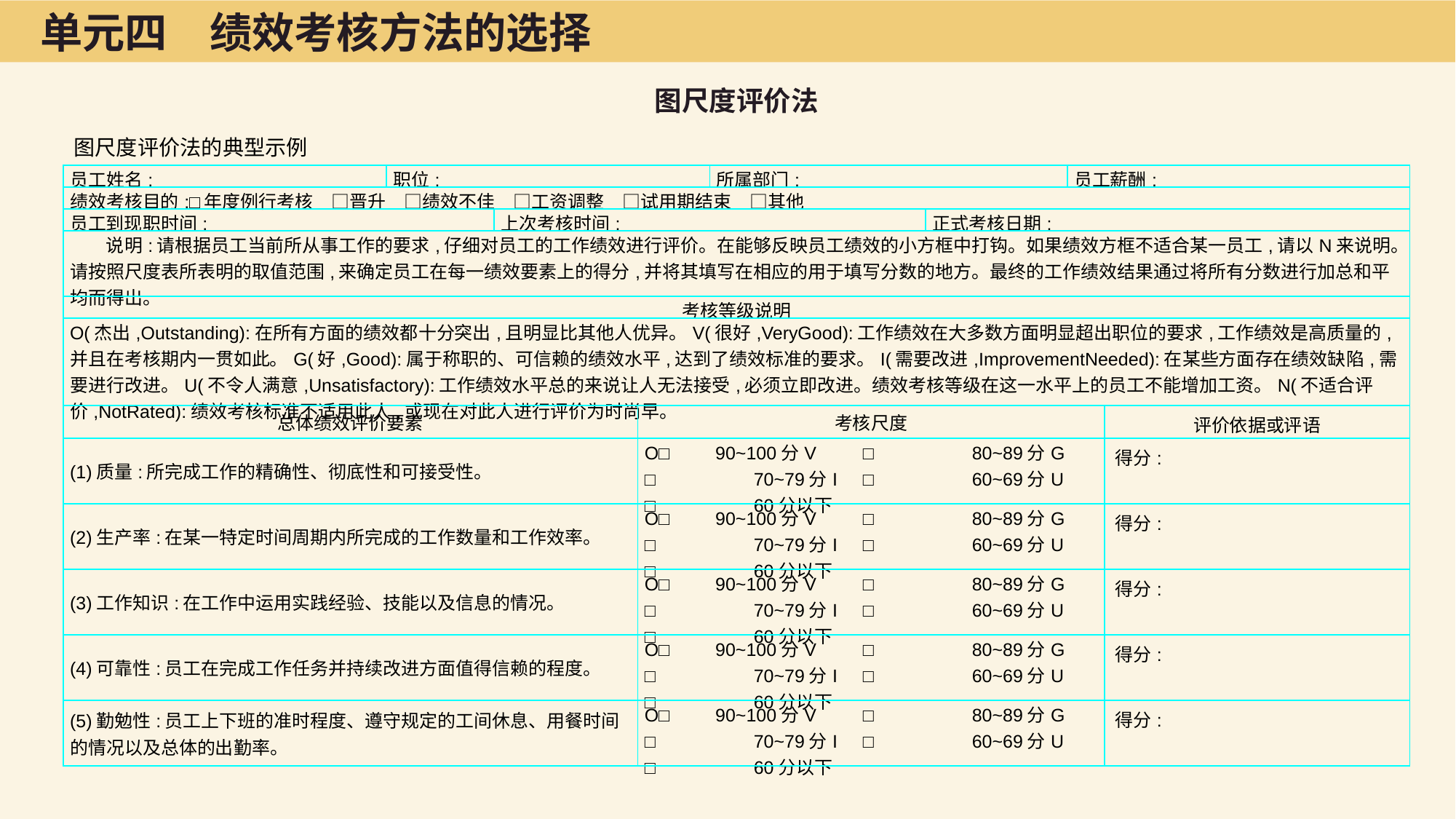

单元四　绩效考核方法的选择
图尺度评价法
图尺度评价法的典型示例
| 员工姓名: | 职位: |  |  | 所属部门: |  | 员工薪酬: |  |
| --- | --- | --- | --- | --- | --- | --- | --- |
| 绩效考核目的:□年度例行考核　□晋升　□绩效不佳　□工资调整　□试用期结束　□其他 |  |  |  |  |  |  |  |
| 员工到现职时间: |  | 上次考核时间: |  |  | 正式考核日期: |  |  |
| 说明:请根据员工当前所从事工作的要求,仔细对员工的工作绩效进行评价。在能够反映员工绩效的小方框中打钩。如果绩效方框不适合某一员工,请以N来说明。请按照尺度表所表明的取值范围,来确定员工在每一绩效要素上的得分,并将其填写在相应的用于填写分数的地方。最终的工作绩效结果通过将所有分数进行加总和平均而得出。 |  |  |  |  |  |  |  |
| 考核等级说明 |  |  |  |  |  |  |  |
| O(杰出,Outstanding):在所有方面的绩效都十分突出,且明显比其他人优异。V(很好,VeryGood):工作绩效在大多数方面明显超出职位的要求,工作绩效是高质量的,并且在考核期内一贯如此。G(好,Good):属于称职的、可信赖的绩效水平,达到了绩效标准的要求。I(需要改进,ImprovementNeeded):在某些方面存在绩效缺陷,需要进行改进。U(不令人满意,Unsatisfactory):工作绩效水平总的来说让人无法接受,必须立即改进。绩效考核等级在这一水平上的员工不能增加工资。N(不适合评价,NotRated):绩效考核标准不适用此人,或现在对此人进行评价为时尚早。 |  |  |  |  |  |  |  |
| 总体绩效评价要素 |  |  | 考核尺度 |  |  |  | 评价依据或评语 |
| (1)质量:所完成工作的精确性、彻底性和可接受性。 |  |  | O□　　90~100分V □　　 80~89分G □　　 70~79分I □　　 60~69分U □　　 60分以下 |  |  |  | 得分: |
| (2)生产率:在某一特定时间周期内所完成的工作数量和工作效率。 |  |  | O□　　90~100分V □　　 80~89分G □　　 70~79分I □　　 60~69分U □　　 60分以下 |  |  |  | 得分: |
| (3)工作知识:在工作中运用实践经验、技能以及信息的情况。 |  |  | O□　　90~100分V □　　 80~89分G □　　 70~79分I □　　 60~69分U □　　 60分以下 |  |  |  | 得分: |
| (4)可靠性:员工在完成工作任务并持续改进方面值得信赖的程度。 |  |  | O□　　90~100分V □　　 80~89分G □　　 70~79分I □　　 60~69分U □　　 60分以下 |  |  |  | 得分: |
| (5)勤勉性:员工上下班的准时程度、遵守规定的工间休息、用餐时间的情况以及总体的出勤率。 |  |  | O□　　90~100分V □　　 80~89分G □　　 70~79分I □　　 60~69分U □　　 60分以下 |  |  |  | 得分: |